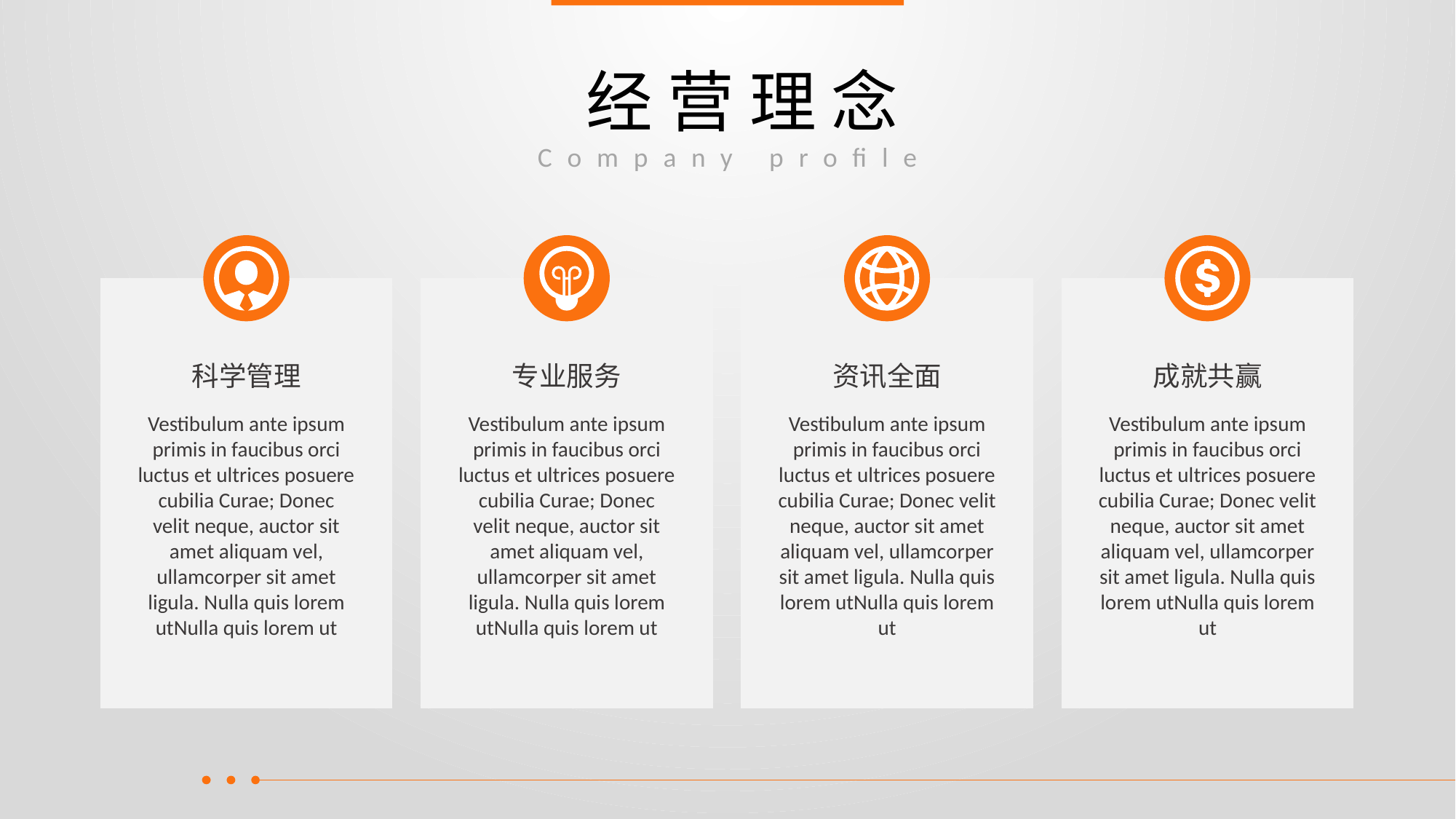

# 经营理念
Company profile

科学管理
专业服务
资讯全面
成就共赢
Vestibulum ante ipsum primis in faucibus orci luctus et ultrices posuere cubilia Curae; Donec velit neque, auctor sit amet aliquam vel, ullamcorper sit amet ligula. Nulla quis lorem utNulla quis lorem ut
Vestibulum ante ipsum primis in faucibus orci luctus et ultrices posuere cubilia Curae; Donec velit neque, auctor sit amet aliquam vel, ullamcorper sit amet ligula. Nulla quis lorem utNulla quis lorem ut
Vestibulum ante ipsum primis in faucibus orci luctus et ultrices posuere cubilia Curae; Donec velit neque, auctor sit amet aliquam vel, ullamcorper sit amet ligula. Nulla quis lorem utNulla quis lorem ut
Vestibulum ante ipsum primis in faucibus orci luctus et ultrices posuere cubilia Curae; Donec velit neque, auctor sit amet aliquam vel, ullamcorper sit amet ligula. Nulla quis lorem utNulla quis lorem ut